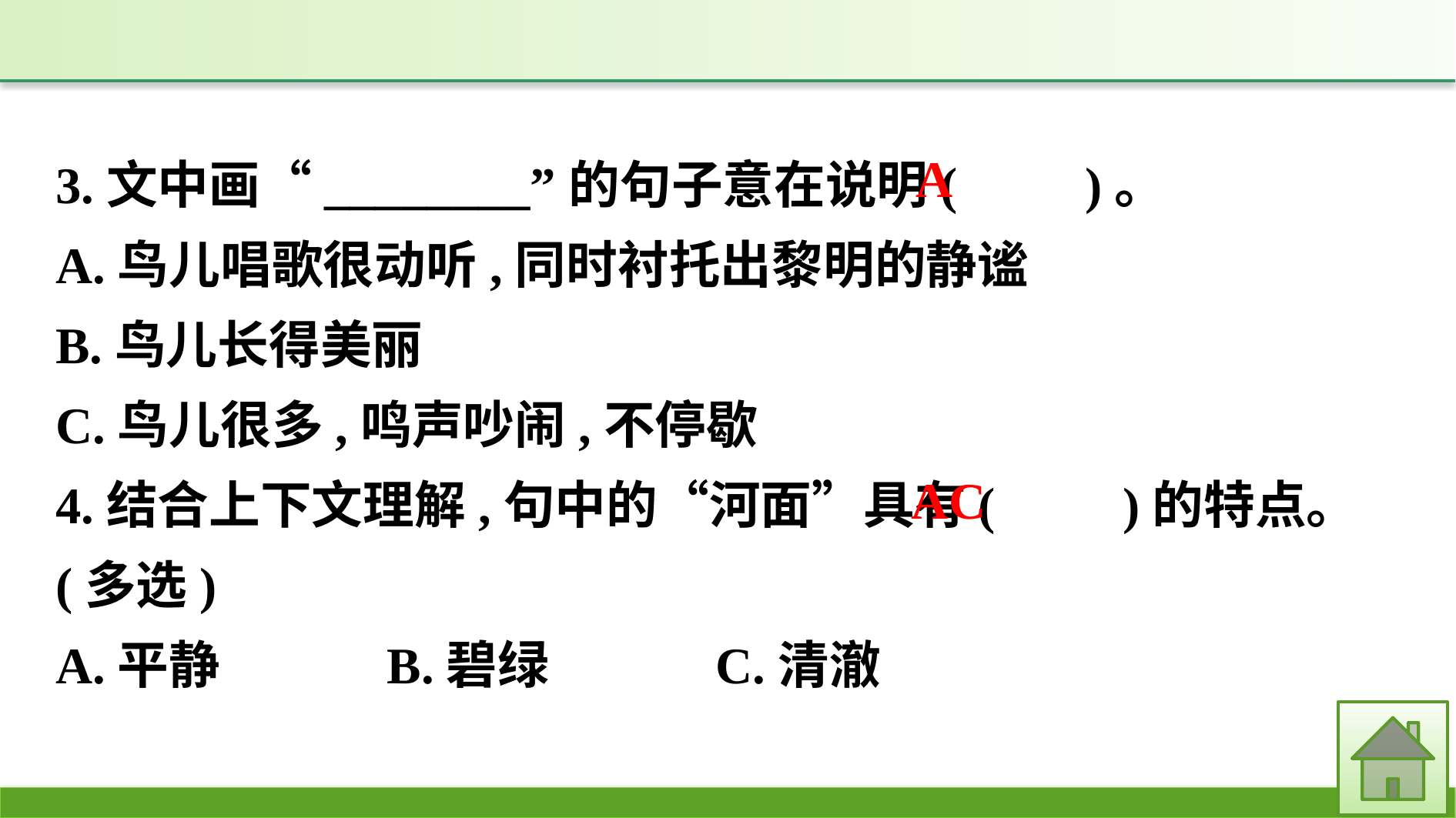

3.文中画“________”的句子意在说明(　　)。
A.鸟儿唱歌很动听,同时衬托出黎明的静谧
B.鸟儿长得美丽
C.鸟儿很多,鸣声吵闹,不停歇
4.结合上下文理解,句中的“河面”具有(　　)的特点。(多选)
A.平静　　　B.碧绿　　　C.清澈
A
AC